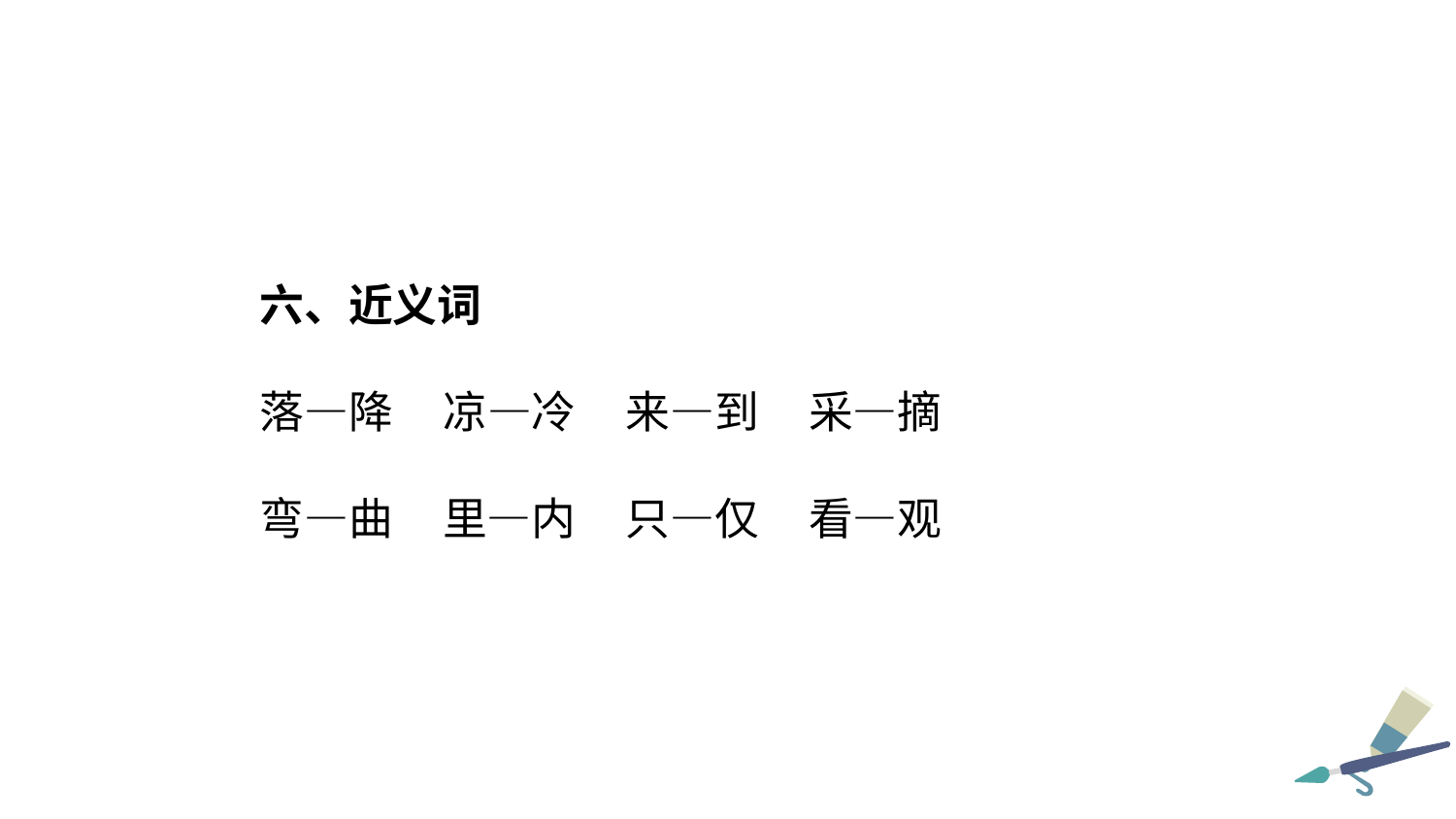

六、近义词
落—降     凉—冷     来—到     采—摘
弯—曲     里—内     只—仅     看—观